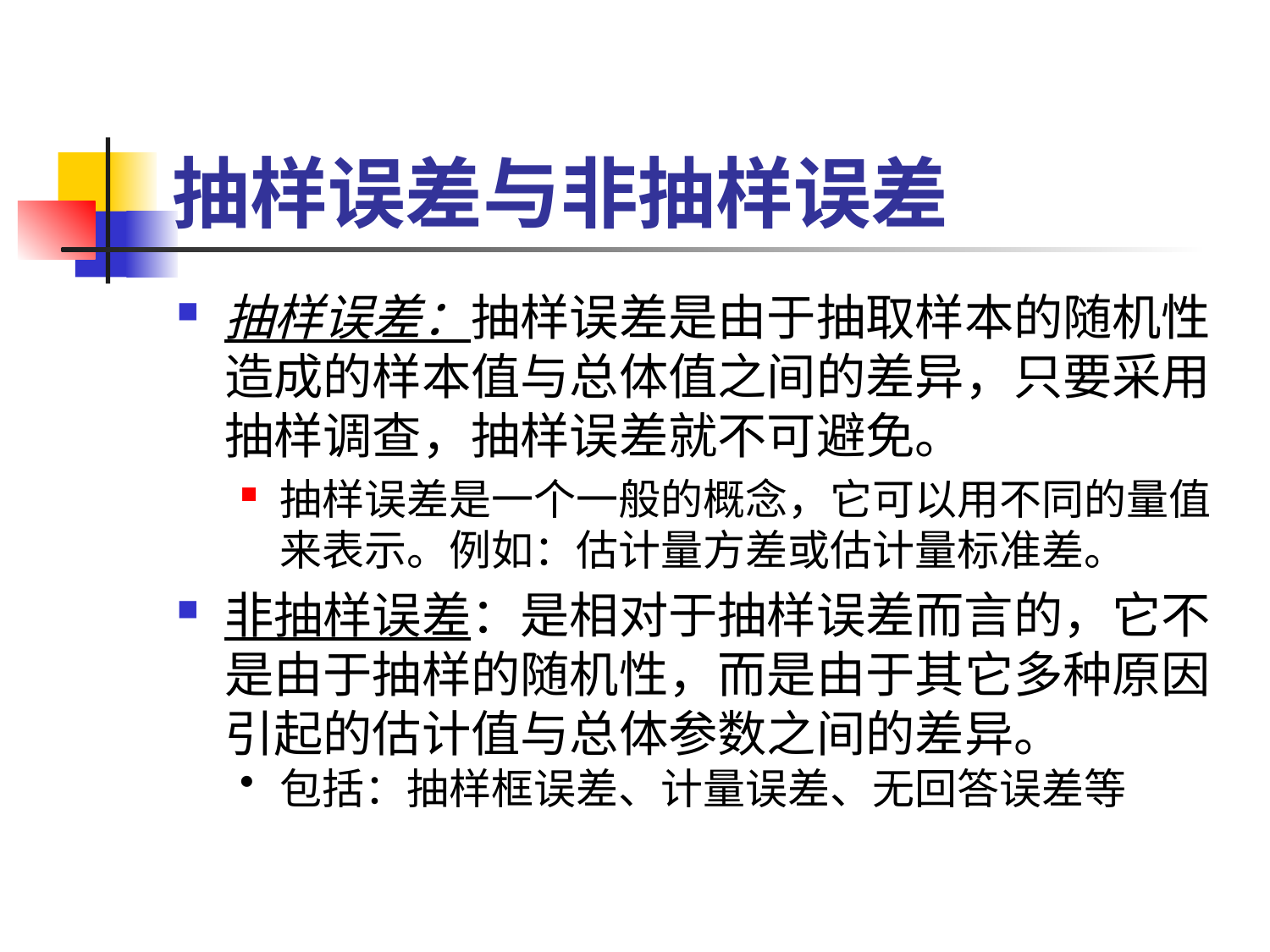

# 抽样误差与非抽样误差
抽样误差：抽样误差是由于抽取样本的随机性造成的样本值与总体值之间的差异，只要采用抽样调查，抽样误差就不可避免。
抽样误差是一个一般的概念，它可以用不同的量值来表示。例如：估计量方差或估计量标准差。
非抽样误差：是相对于抽样误差而言的，它不是由于抽样的随机性，而是由于其它多种原因引起的估计值与总体参数之间的差异。
包括：抽样框误差、计量误差、无回答误差等